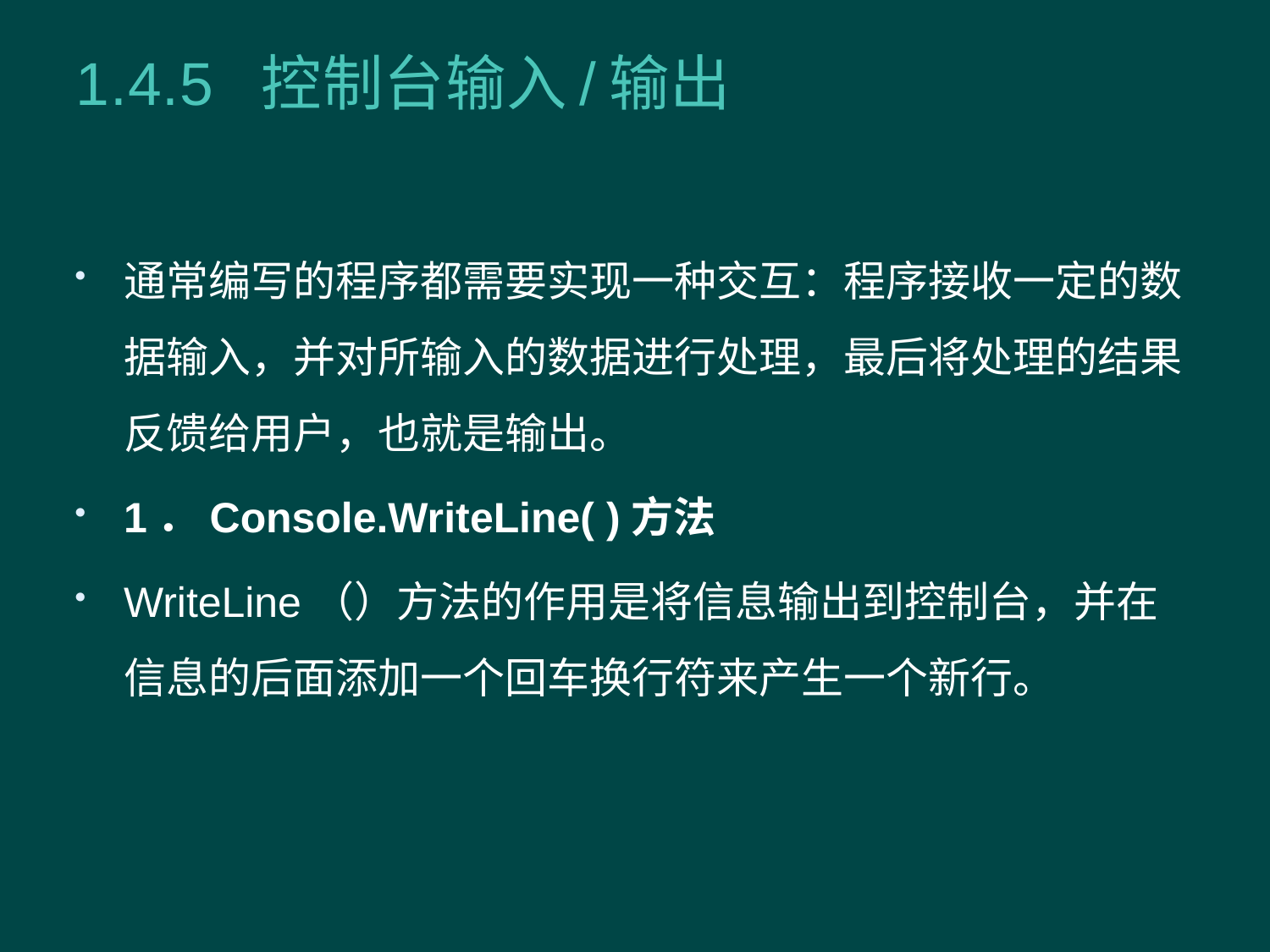

# 1.4.5  控制台输入/输出
通常编写的程序都需要实现一种交互：程序接收一定的数据输入，并对所输入的数据进行处理，最后将处理的结果反馈给用户，也就是输出。
1．Console.WriteLine( )方法
WriteLine（）方法的作用是将信息输出到控制台，并在信息的后面添加一个回车换行符来产生一个新行。